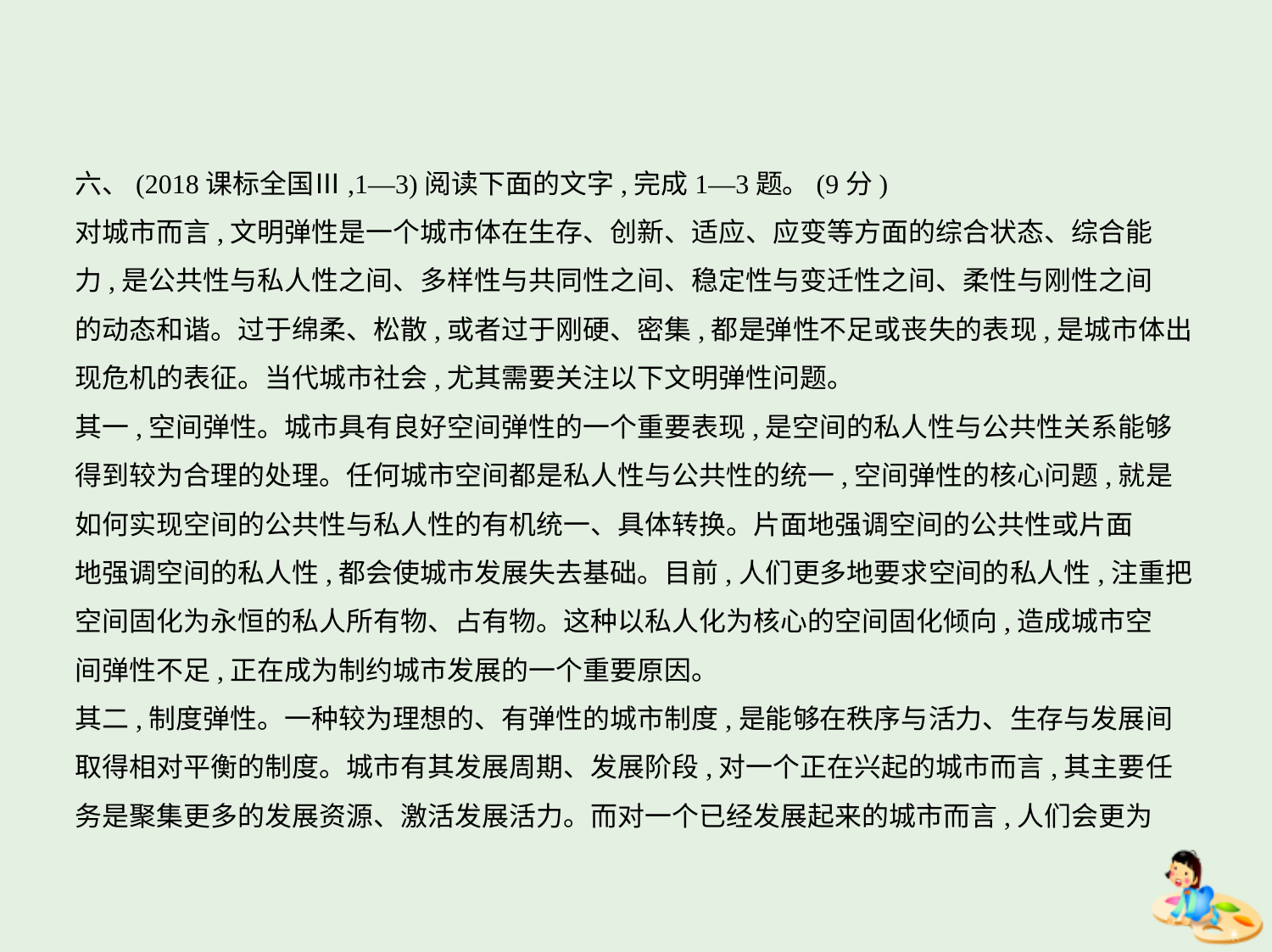

六、(2018课标全国Ⅲ,1—3)阅读下面的文字,完成1—3题。(9分)
对城市而言,文明弹性是一个城市体在生存、创新、适应、应变等方面的综合状态、综合能
力,是公共性与私人性之间、多样性与共同性之间、稳定性与变迁性之间、柔性与刚性之间
的动态和谐。过于绵柔、松散,或者过于刚硬、密集,都是弹性不足或丧失的表现,是城市体出
现危机的表征。当代城市社会,尤其需要关注以下文明弹性问题。
其一,空间弹性。城市具有良好空间弹性的一个重要表现,是空间的私人性与公共性关系能够
得到较为合理的处理。任何城市空间都是私人性与公共性的统一,空间弹性的核心问题,就是
如何实现空间的公共性与私人性的有机统一、具体转换。片面地强调空间的公共性或片面
地强调空间的私人性,都会使城市发展失去基础。目前,人们更多地要求空间的私人性,注重把
空间固化为永恒的私人所有物、占有物。这种以私人化为核心的空间固化倾向,造成城市空
间弹性不足,正在成为制约城市发展的一个重要原因。
其二,制度弹性。一种较为理想的、有弹性的城市制度,是能够在秩序与活力、生存与发展间
取得相对平衡的制度。城市有其发展周期、发展阶段,对一个正在兴起的城市而言,其主要任
务是聚集更多的发展资源、激活发展活力。而对一个已经发展起来的城市而言,人们会更为